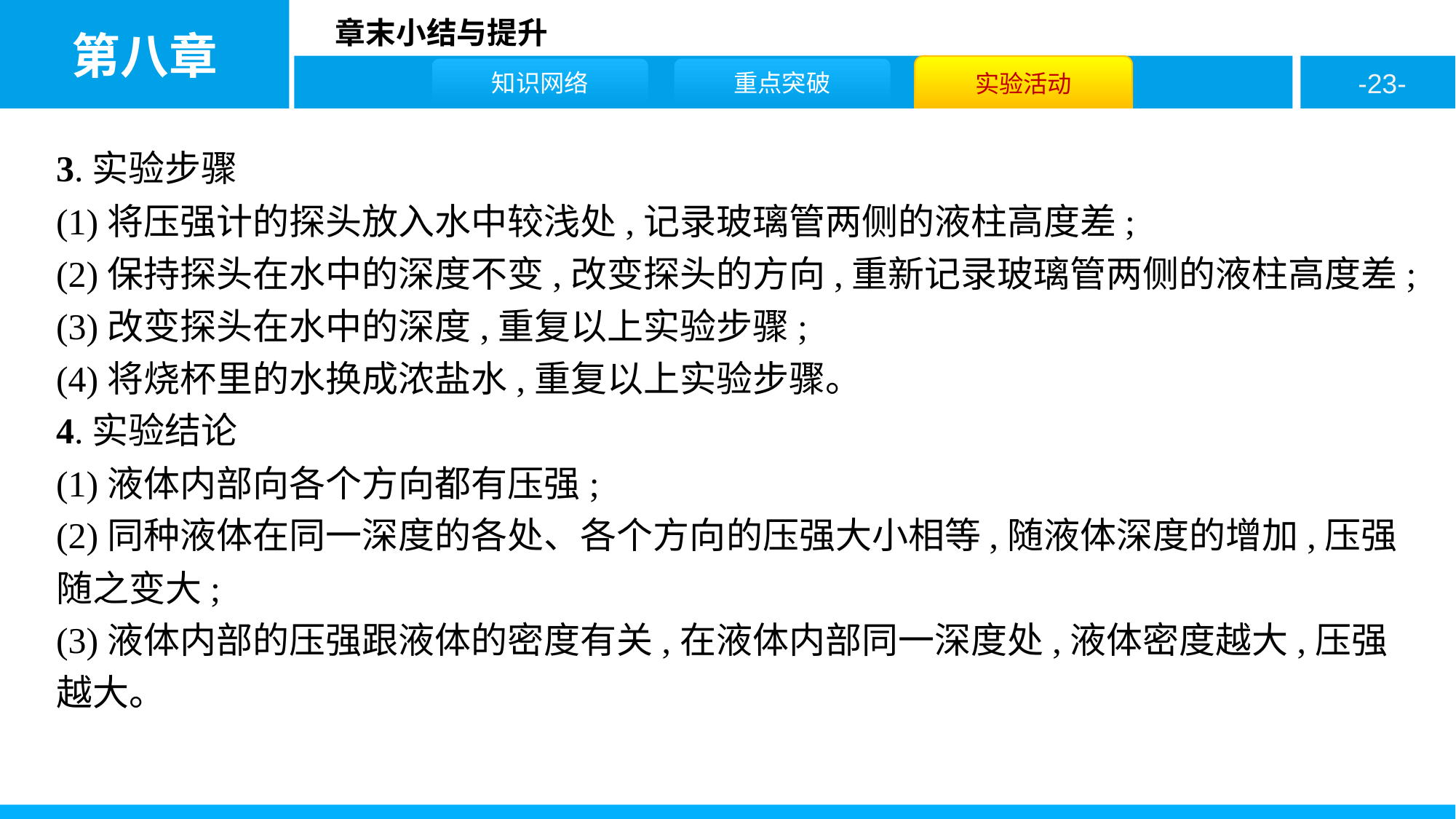

3.实验步骤
(1)将压强计的探头放入水中较浅处,记录玻璃管两侧的液柱高度差;
(2)保持探头在水中的深度不变,改变探头的方向,重新记录玻璃管两侧的液柱高度差;
(3)改变探头在水中的深度,重复以上实验步骤;
(4)将烧杯里的水换成浓盐水,重复以上实验步骤。
4.实验结论
(1)液体内部向各个方向都有压强;
(2)同种液体在同一深度的各处、各个方向的压强大小相等,随液体深度的增加,压强随之变大;
(3)液体内部的压强跟液体的密度有关,在液体内部同一深度处,液体密度越大,压强越大。